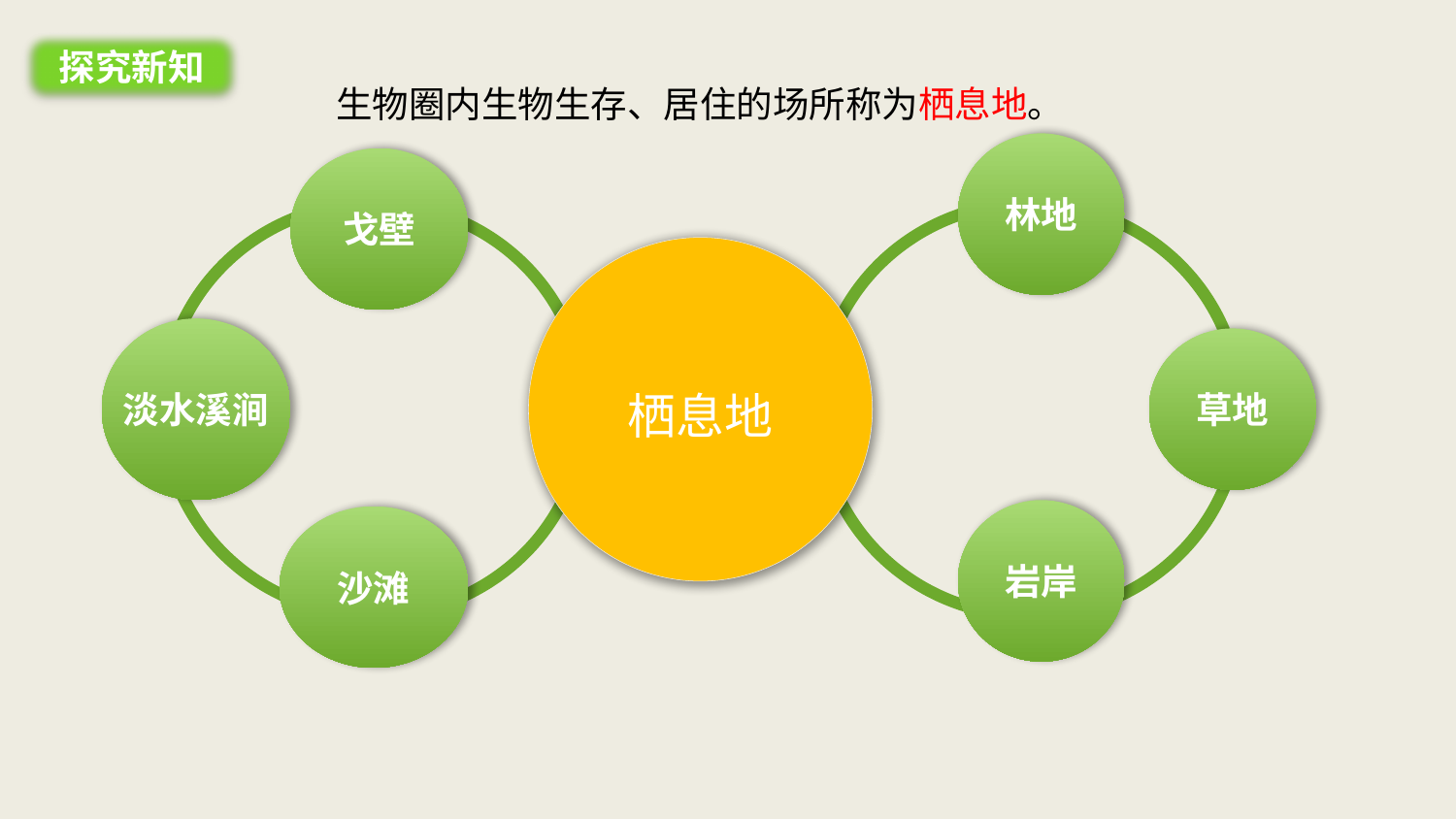

探究新知
生物圈内生物生存、居住的场所称为栖息地。
林地
戈壁

栖息地
淡水溪涧
草地
岩岸
沙滩